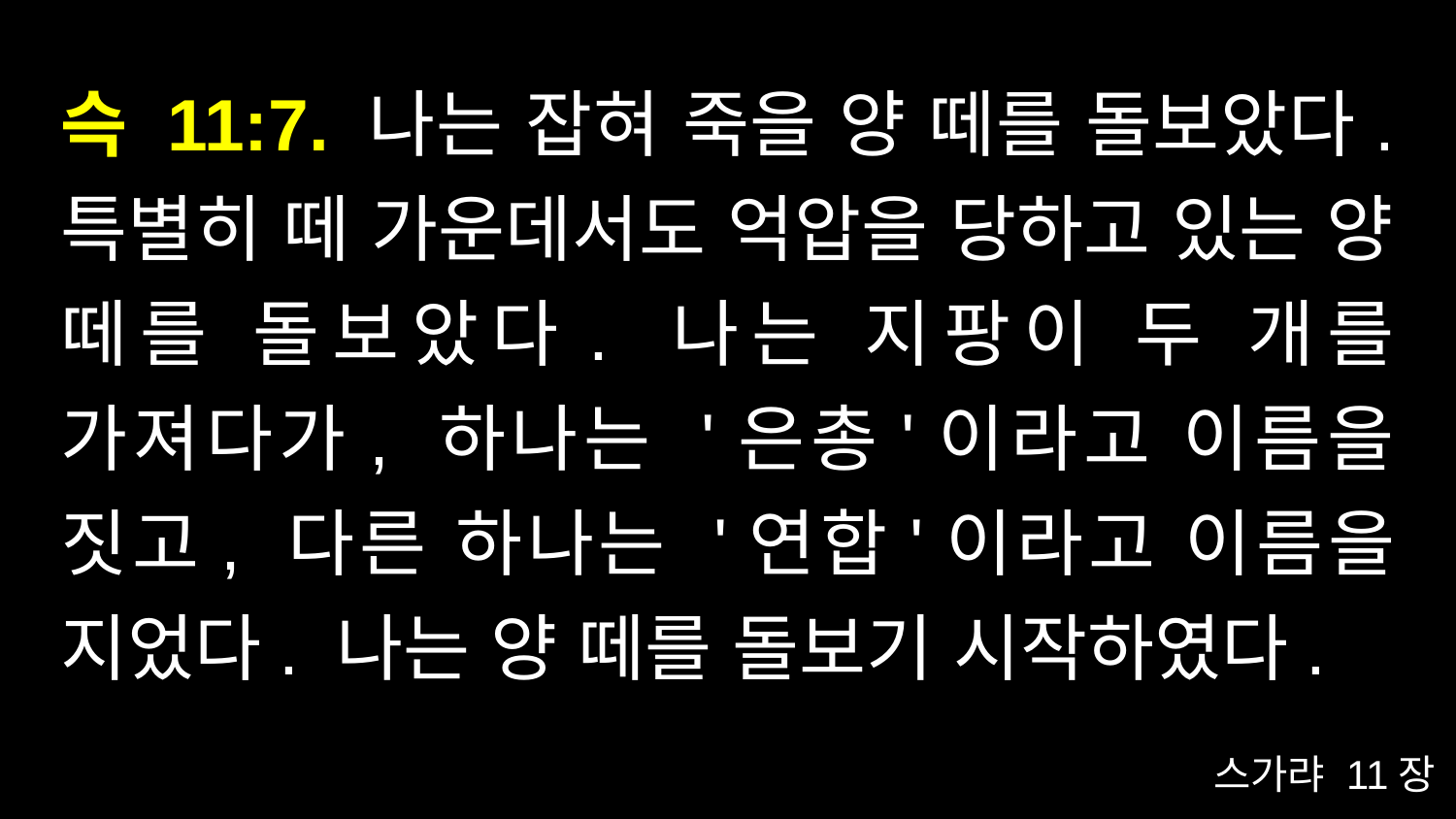

# 슥 11:7. 나는 잡혀 죽을 양 떼를 돌보았다. 특별히 떼 가운데서도 억압을 당하고 있는 양 떼를 돌보았다. 나는 지팡이 두 개를 가져다가, 하나는 '은총'이라고 이름을 짓고, 다른 하나는 '연합'이라고 이름을 지었다. 나는 양 떼를 돌보기 시작하였다.
스가랴 11장